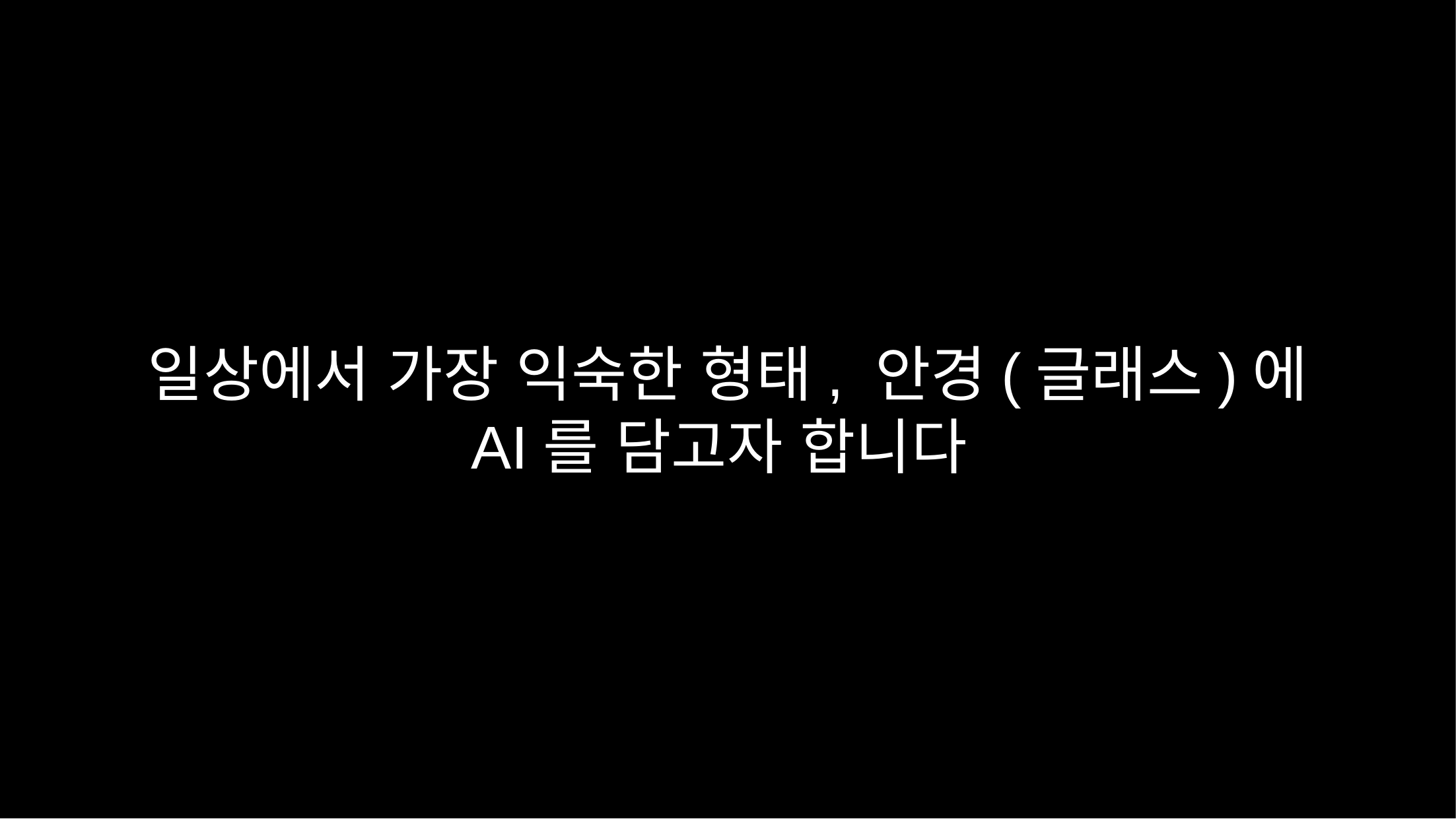

일상에서 가장 익숙한 형태, 안경(글래스)에
AI를 담고자 합니다